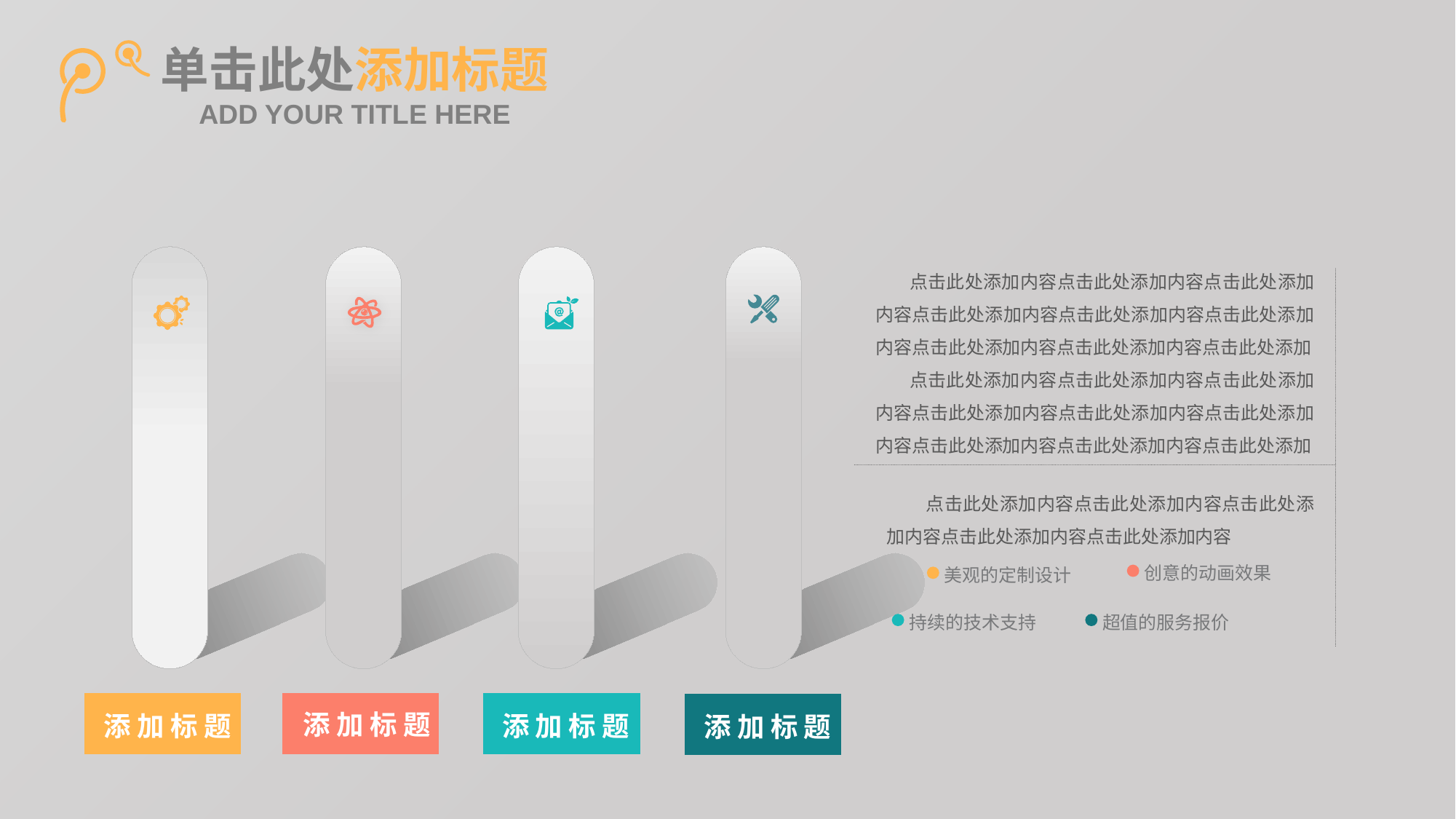

单击此处添加标题
ADD YOUR TITLE HERE

       点击此处添加内容点击此处添加内容点击此处添加内容点击此处添加内容点击此处添加内容点击此处添加内容点击此处添加内容点击此处添加内容点击此处添加
       点击此处添加内容点击此处添加内容点击此处添加内容点击此处添加内容点击此处添加内容点击此处添加内容点击此处添加内容点击此处添加内容点击此处添加

        点击此处添加内容点击此处添加内容点击此处添加内容点击此处添加内容点击此处添加内容
创意的动画效果

美观的定制设计

持续的技术支持

超值的服务报价

添加标题
添加标题
添加标题
添加标题